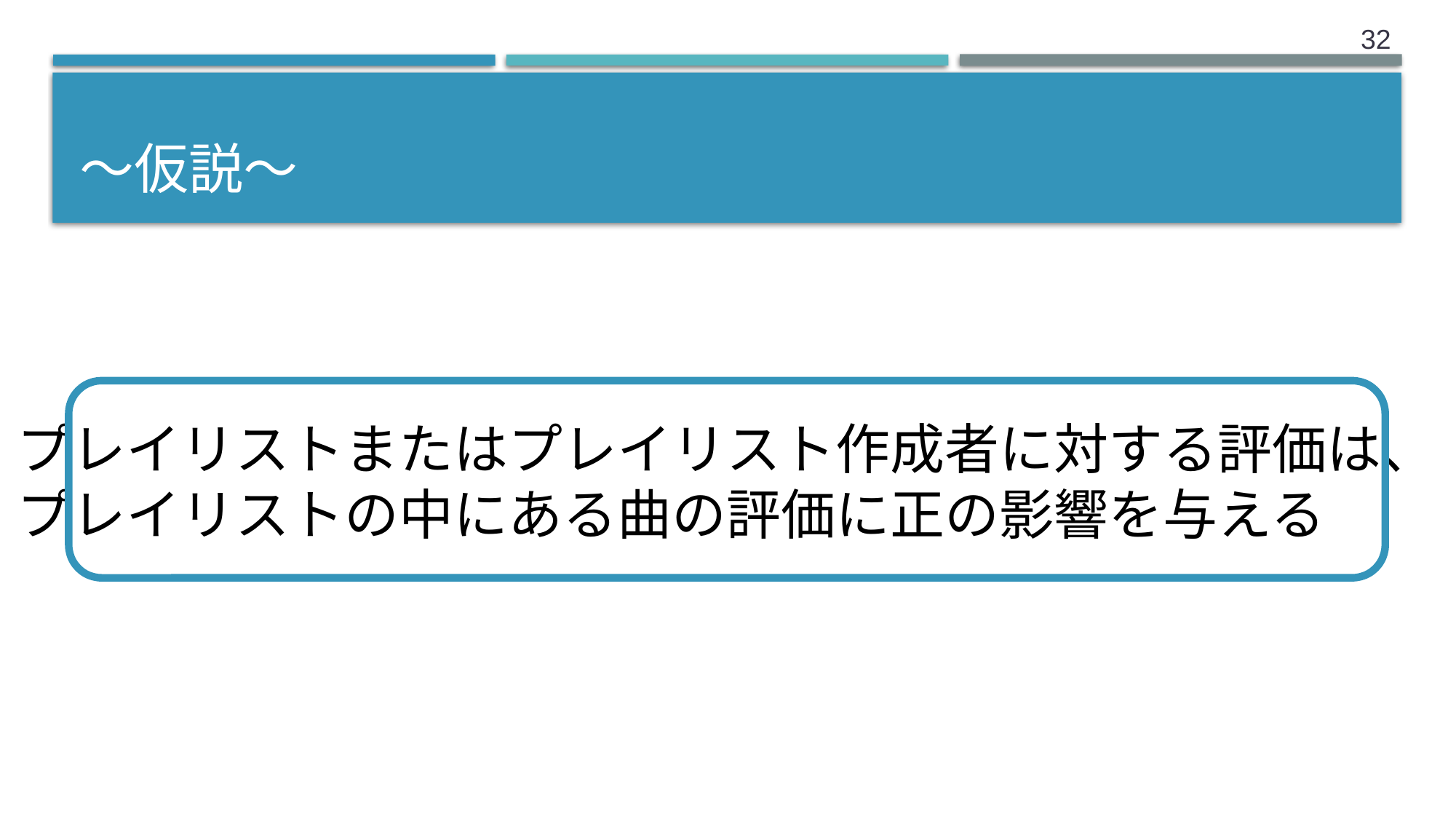

32
# 〜仮説〜

プレイリストまたはプレイリスト作成者に対する評価は、
プレイリストの中にある曲の評価に正の影響を与える